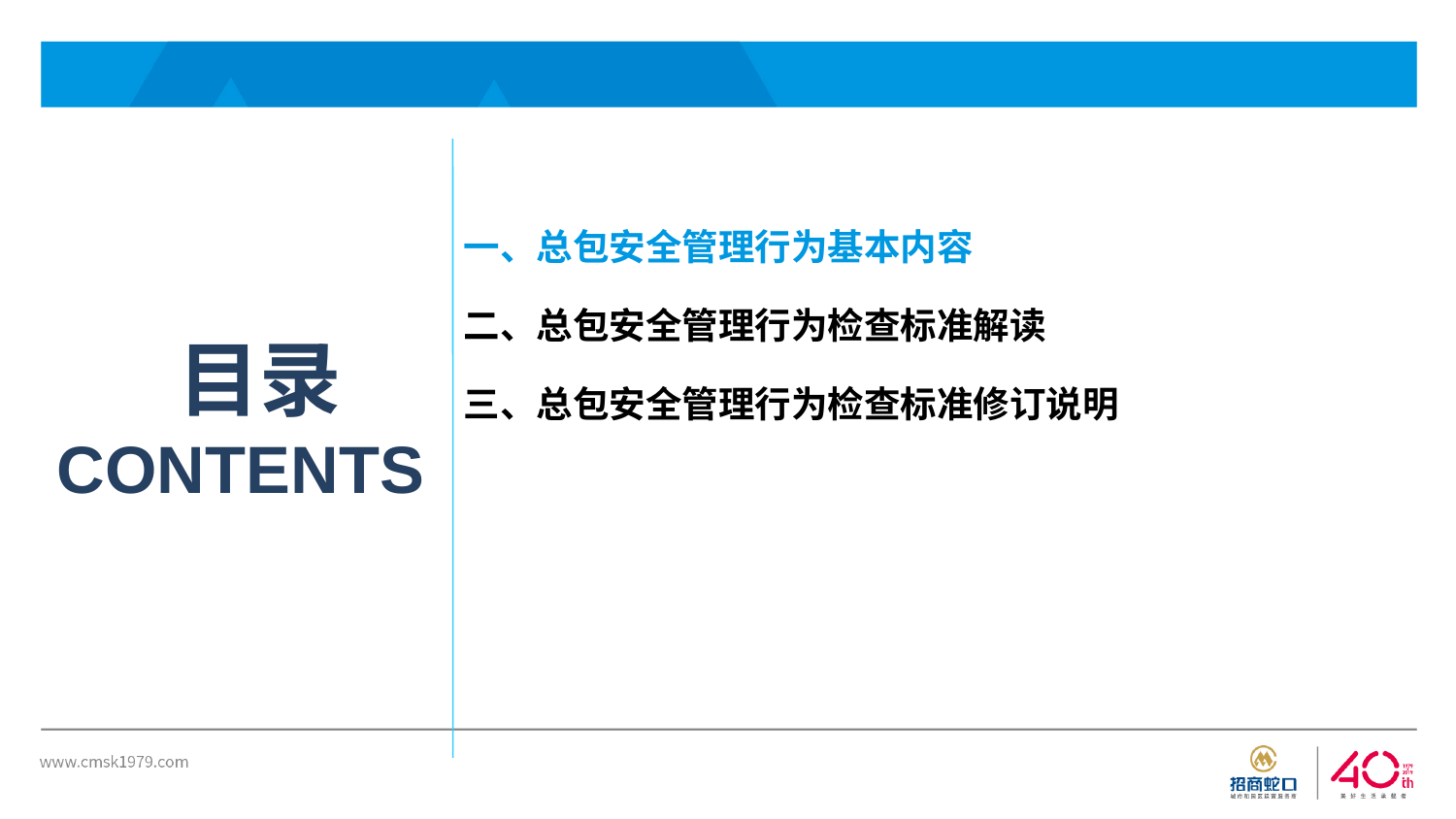

一、总包安全管理行为基本内容
二、总包安全管理行为检查标准解读
三、总包安全管理行为检查标准修订说明

 目录
CONTENTS